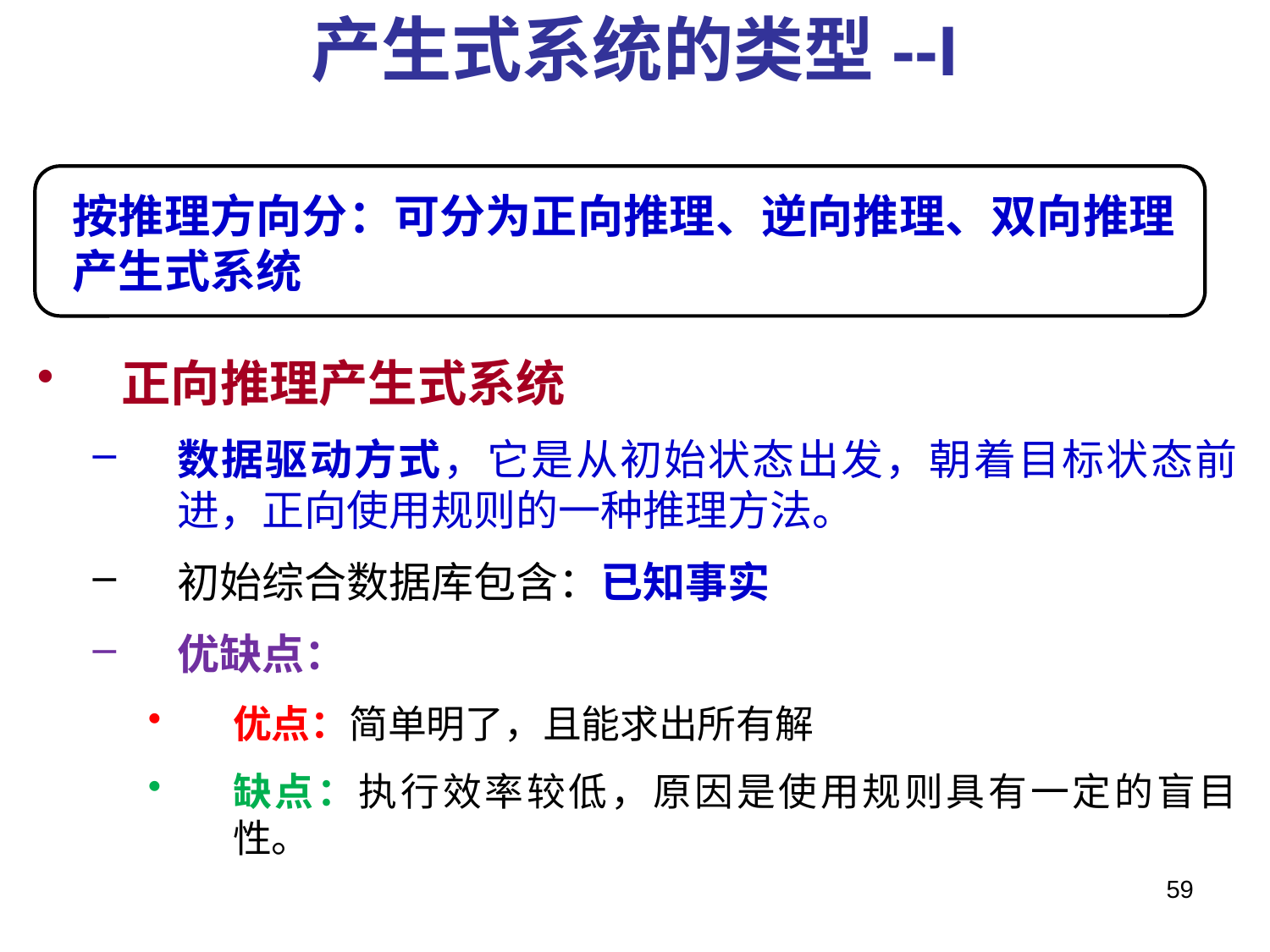

# 产生式系统的类型--I

按推理方向分：可分为正向推理、逆向推理、双向推理产生式系统

正向推理产生式系统
数据驱动方式，它是从初始状态出发，朝着目标状态前进，正向使用规则的一种推理方法。
初始综合数据库包含：已知事实
优缺点：
优点：简单明了，且能求出所有解
缺点：执行效率较低，原因是使用规则具有一定的盲目性。
59